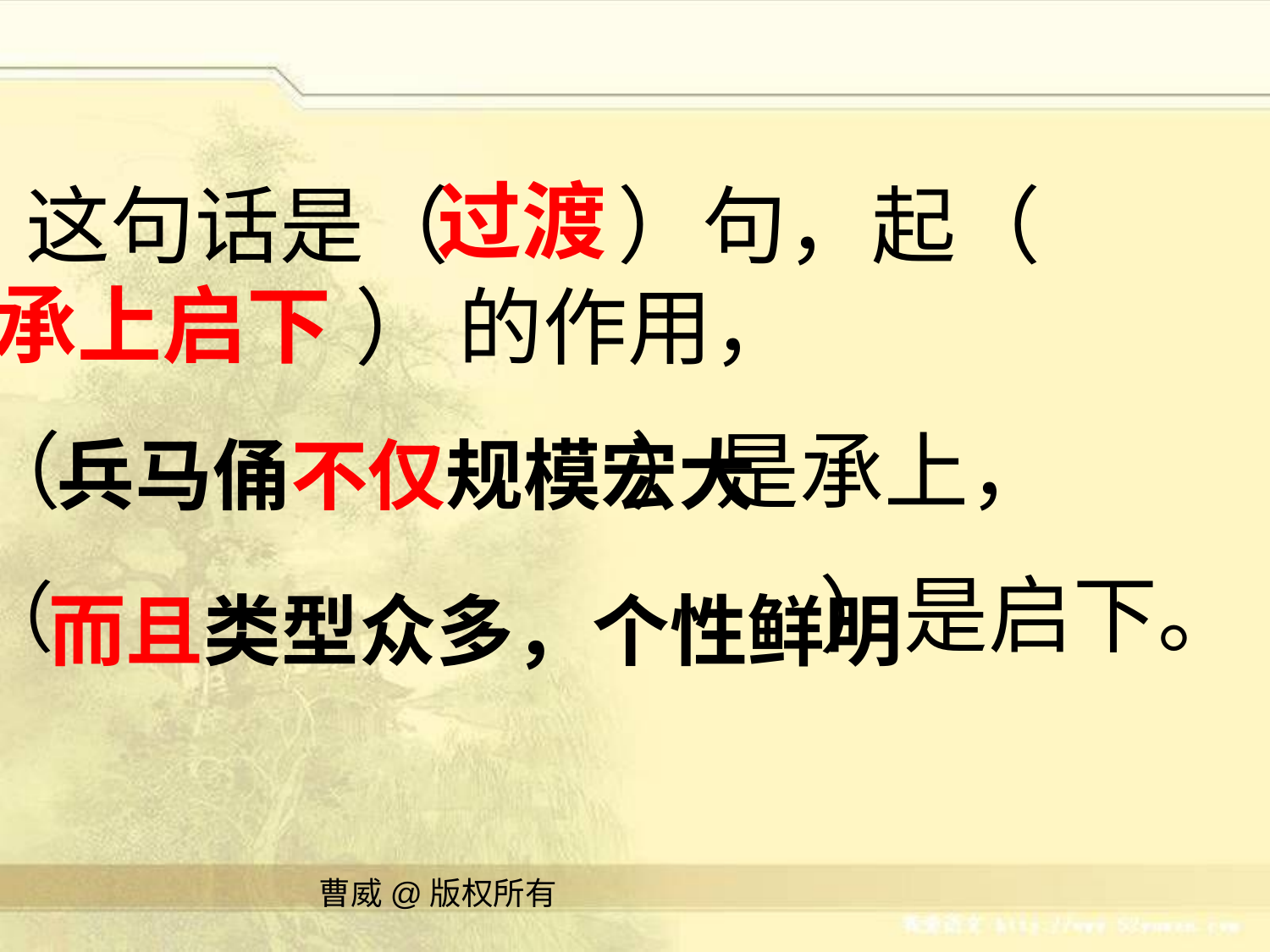

过渡
  这句话是（　　）句，起（　　　　           ） 的作用，
（                              ）是承上，
（　　　　　                  ）是启下。
承上启下
兵马俑不仅规模宏大
而且类型众多，个性鲜明